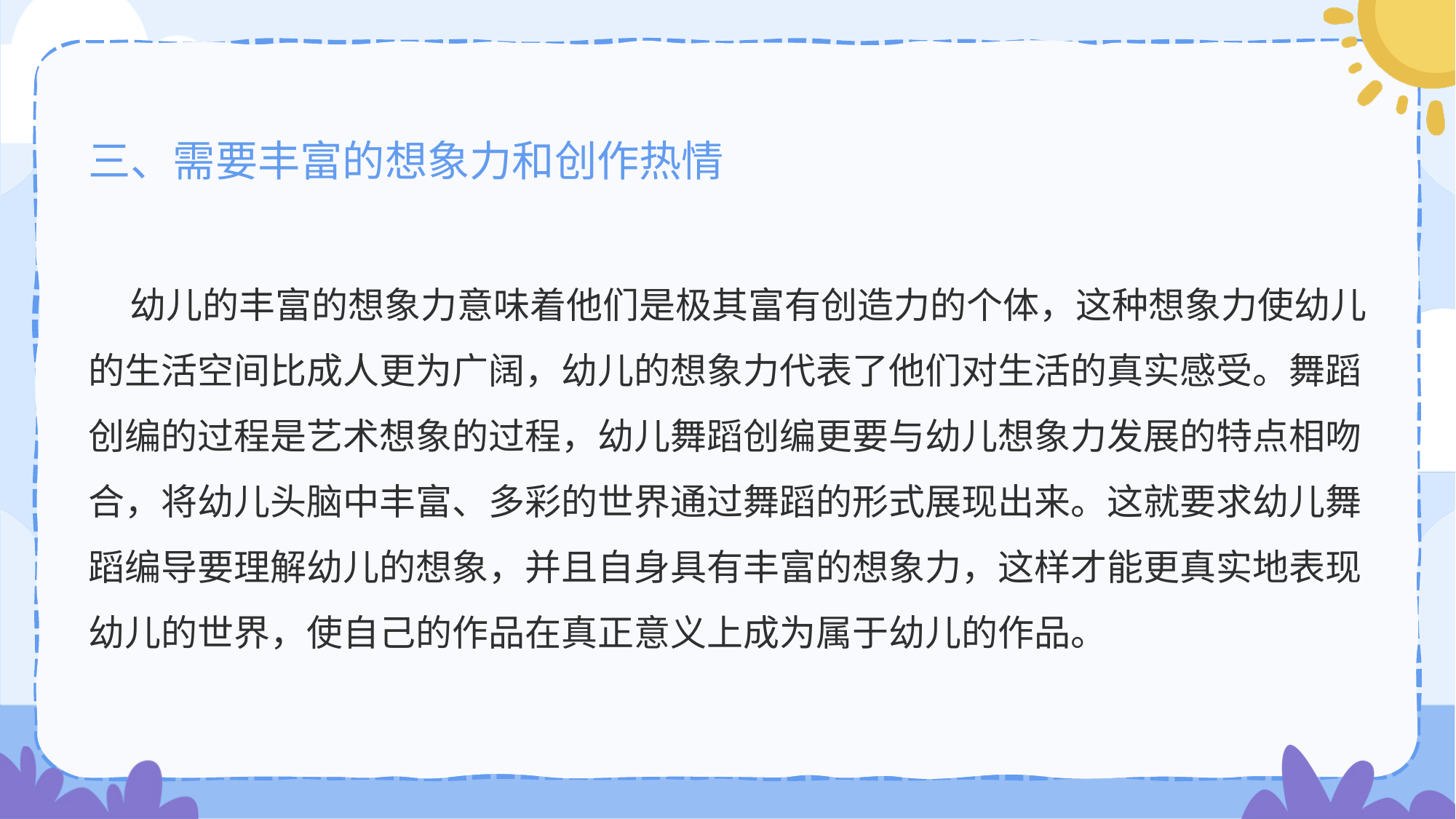

三、需要丰富的想象力和创作热情
    幼儿的丰富的想象力意味着他们是极其富有创造力的个体，这种想象力使幼儿的生活空间比成人更为广阔，幼儿的想象力代表了他们对生活的真实感受。舞蹈创编的过程是艺术想象的过程，幼儿舞蹈创编更要与幼儿想象力发展的特点相吻合，将幼儿头脑中丰富、多彩的世界通过舞蹈的形式展现出来。这就要求幼儿舞蹈编导要理解幼儿的想象，并且自身具有丰富的想象力，这样才能更真实地表现幼儿的世界，使自己的作品在真正意义上成为属于幼儿的作品。